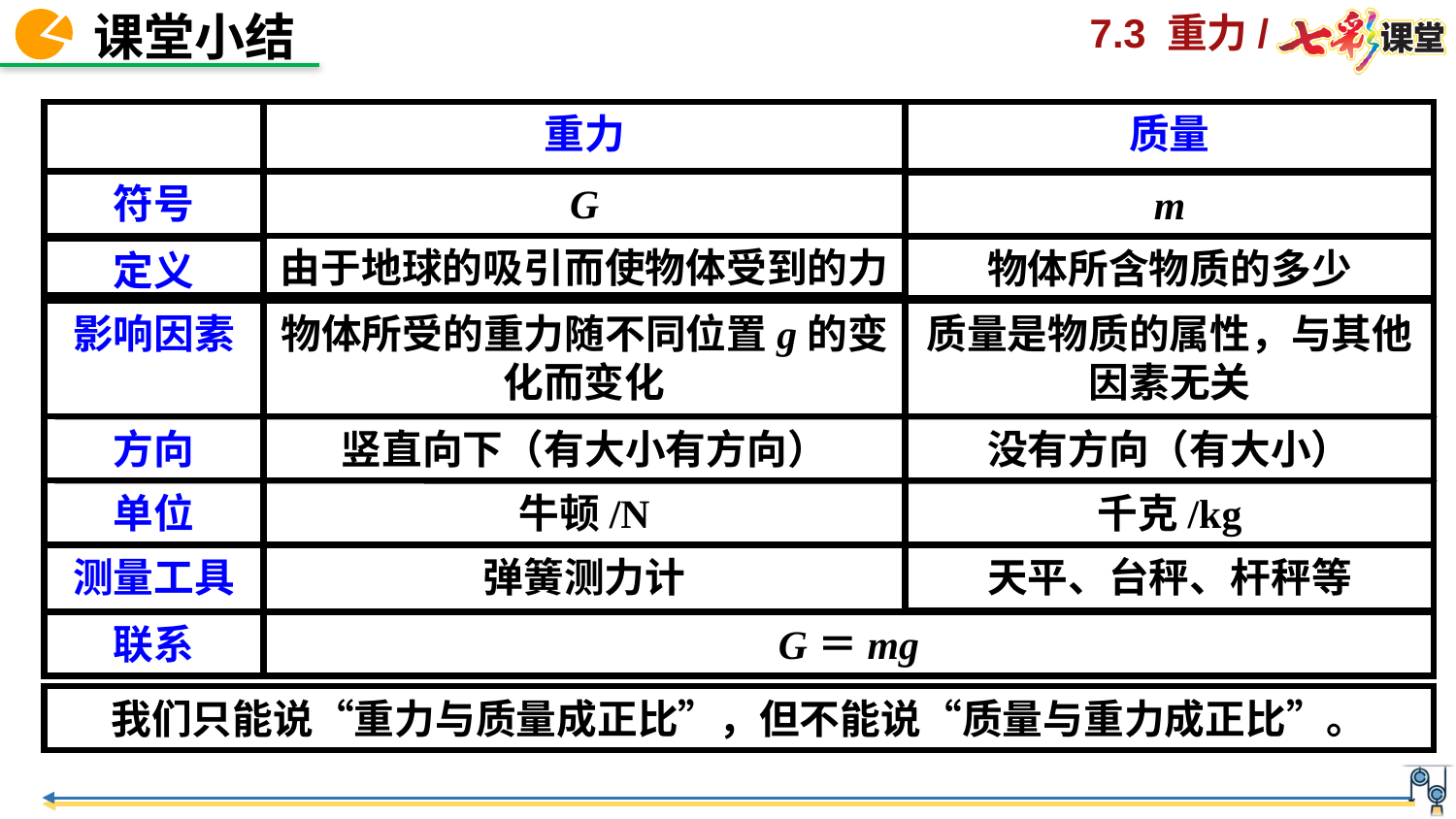

重力
质量
符号
G
m
由于地球的吸引而使物体受到的力
物体所含物质的多少
定义
影响因素
物体所受的重力随不同位置g的变化而变化
质量是物质的属性，与其他因素无关

方向
竖直向下（有大小有方向）
没有方向（有大小）

单位
牛顿/N
千克/kg
测量工具
弹簧测力计
天平、台秤、杆秤等
联系
G＝mg
我们只能说“重力与质量成正比”，但不能说“质量与重力成正比”。